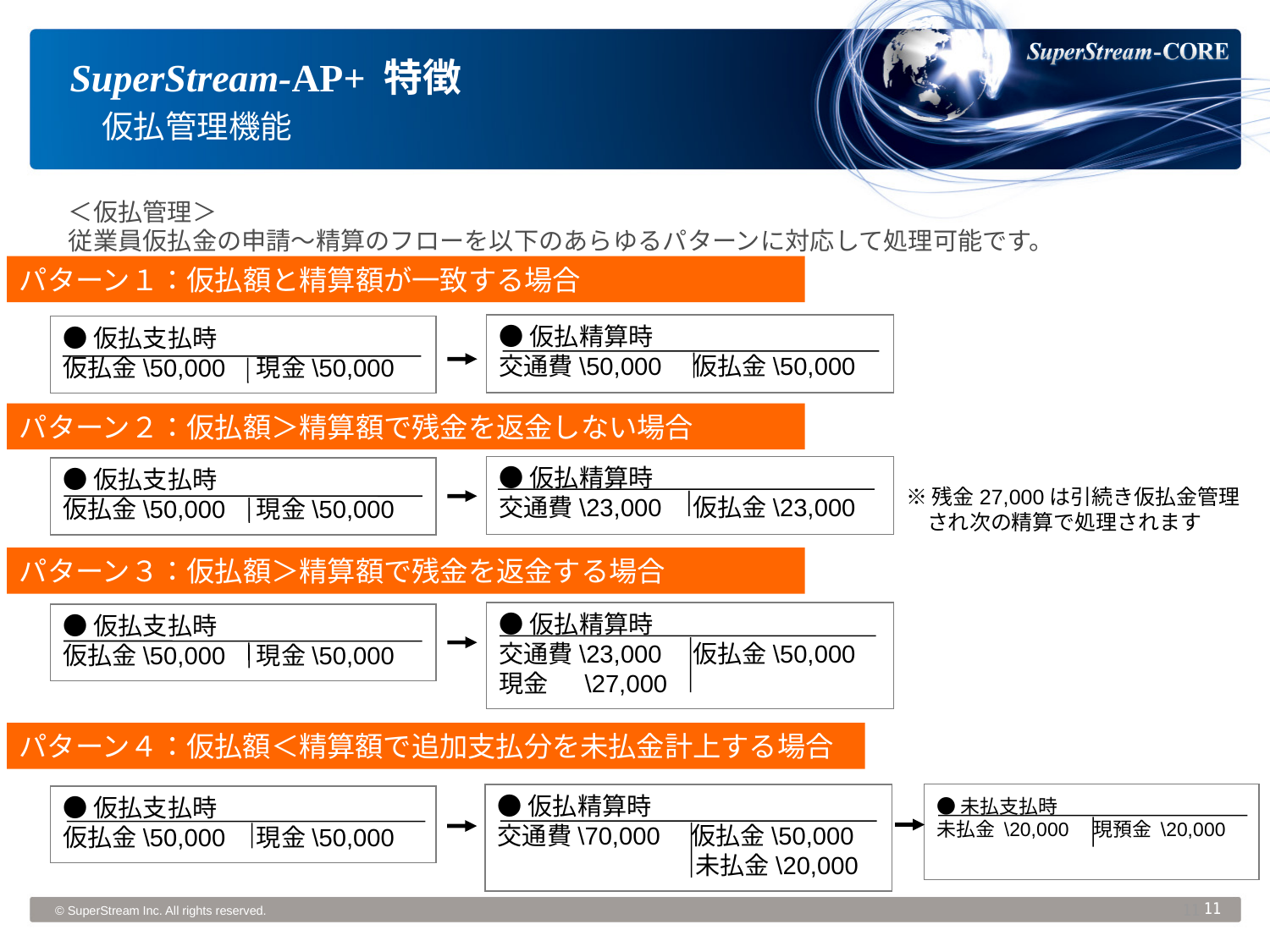

SuperStream-AP+ 特徴
　仮払管理機能
＜仮払管理＞
従業員仮払金の申請～精算のフローを以下のあらゆるパターンに対応して処理可能です。
パターン１：仮払額と精算額が一致する場合
●仮払精算時
交通費\50,000　仮払金\50,000

●仮払支払時
仮払金\50,000　現金\50,000

パターン２：仮払額＞精算額で残金を返金しない場合
●仮払精算時
交通費\23,000　仮払金\23,000

●仮払支払時
仮払金\50,000　現金\50,000

※残金27,000は引続き仮払金管理
　され次の精算で処理されます

パターン３：仮払額＞精算額で残金を返金する場合
●仮払精算時
交通費\23,000　仮払金\50,000
現金 　\27,000

●仮払支払時
仮払金\50,000　現金\50,000

パターン４：仮払額＜精算額で追加支払分を未払金計上する場合
●未払支払時
未払金 \20,000　現預金 \20,000
●仮払精算時
交通費\70,000　仮払金\50,000
　　　　　　　　未払金\20,000

●仮払支払時
仮払金\50,000　現金\50,000

11
© SuperStream Inc. All rights reserved.
11